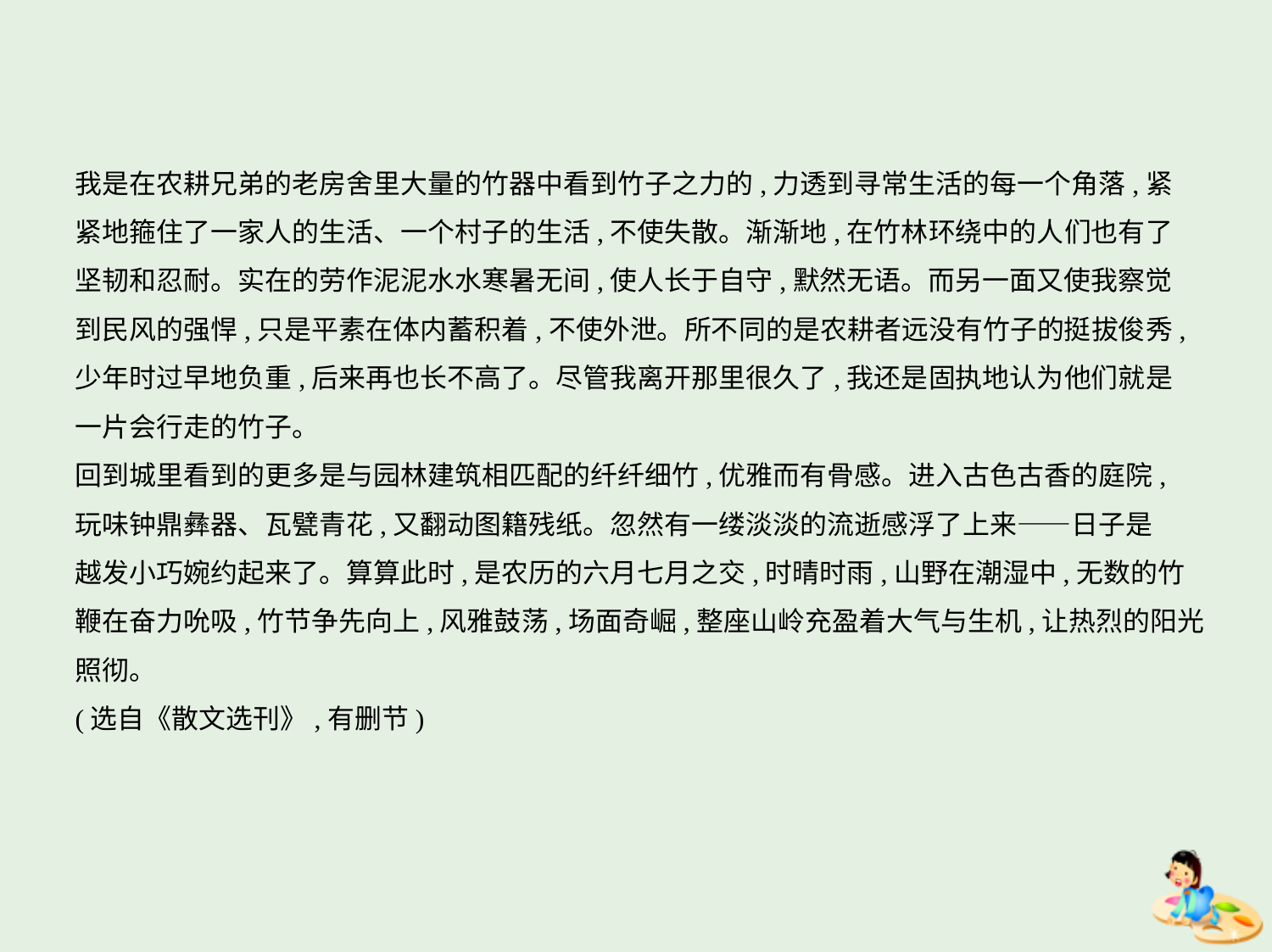

我是在农耕兄弟的老房舍里大量的竹器中看到竹子之力的,力透到寻常生活的每一个角落,紧
紧地箍住了一家人的生活、一个村子的生活,不使失散。渐渐地,在竹林环绕中的人们也有了
坚韧和忍耐。实在的劳作泥泥水水寒暑无间,使人长于自守,默然无语。而另一面又使我察觉
到民风的强悍,只是平素在体内蓄积着,不使外泄。所不同的是农耕者远没有竹子的挺拔俊秀,
少年时过早地负重,后来再也长不高了。尽管我离开那里很久了,我还是固执地认为他们就是
一片会行走的竹子。
回到城里看到的更多是与园林建筑相匹配的纤纤细竹,优雅而有骨感。进入古色古香的庭院,
玩味钟鼎彝器、瓦甓青花,又翻动图籍残纸。忽然有一缕淡淡的流逝感浮了上来——日子是
越发小巧婉约起来了。算算此时,是农历的六月七月之交,时晴时雨,山野在潮湿中,无数的竹
鞭在奋力吮吸,竹节争先向上,风雅鼓荡,场面奇崛,整座山岭充盈着大气与生机,让热烈的阳光
照彻。
(选自《散文选刊》,有删节)